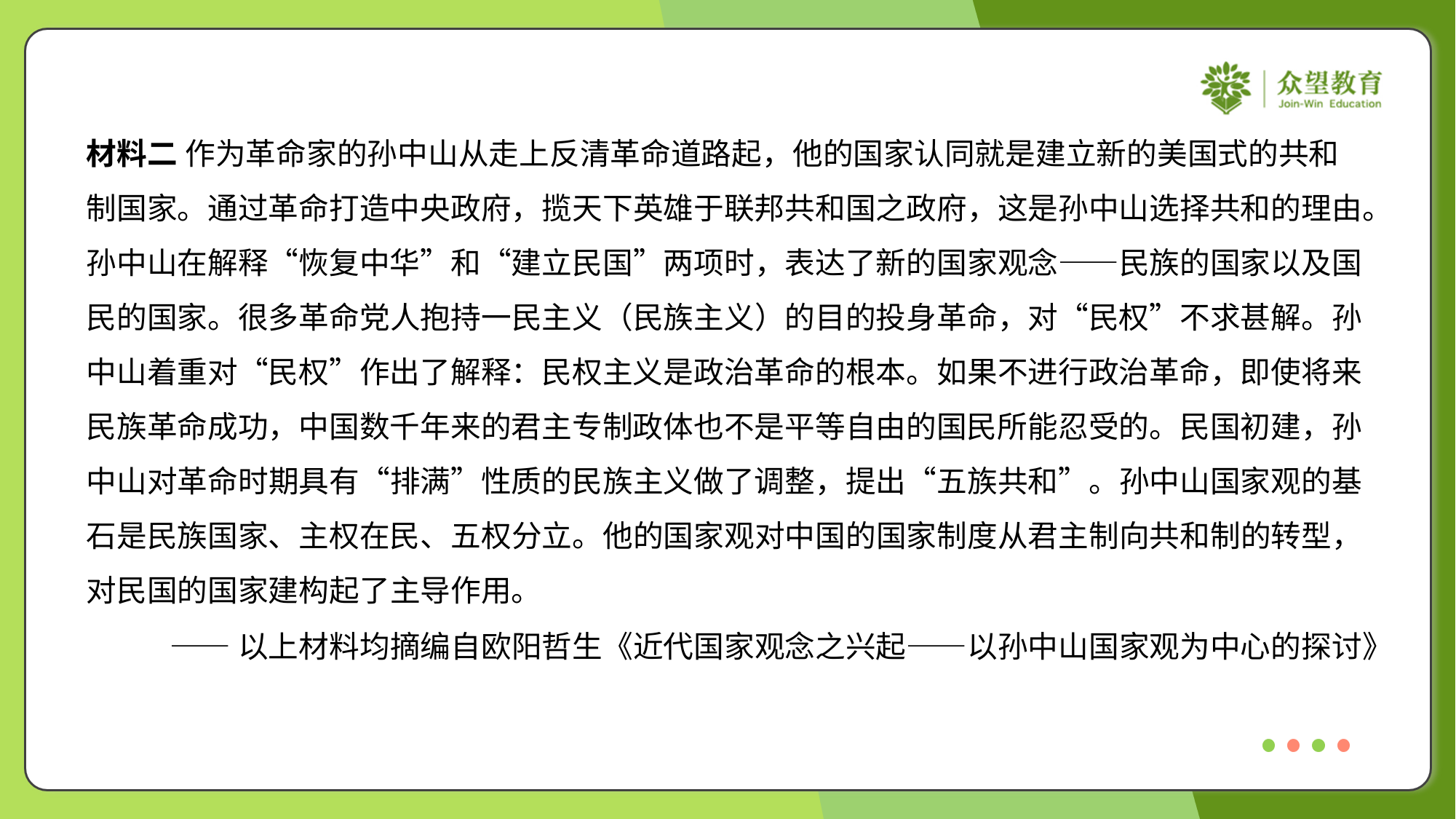

材料二 作为革命家的孙中山从走上反清革命道路起，他的国家认同就是建立新的美国式的共和
制国家。通过革命打造中央政府，揽天下英雄于联邦共和国之政府，这是孙中山选择共和的理由。
孙中山在解释“恢复中华”和“建立民国”两项时，表达了新的国家观念——民族的国家以及国
民的国家。很多革命党人抱持一民主义（民族主义）的目的投身革命，对“民权”不求甚解。孙
中山着重对“民权”作出了解释：民权主义是政治革命的根本。如果不进行政治革命，即使将来
民族革命成功，中国数千年来的君主专制政体也不是平等自由的国民所能忍受的。民国初建，孙
中山对革命时期具有“排满”性质的民族主义做了调整，提出“五族共和”。孙中山国家观的基
石是民族国家、主权在民、五权分立。他的国家观对中国的国家制度从君主制向共和制的转型，
对民国的国家建构起了主导作用。
——以上材料均摘编自欧阳哲生《近代国家观念之兴起——以孙中山国家观为中心的探讨》